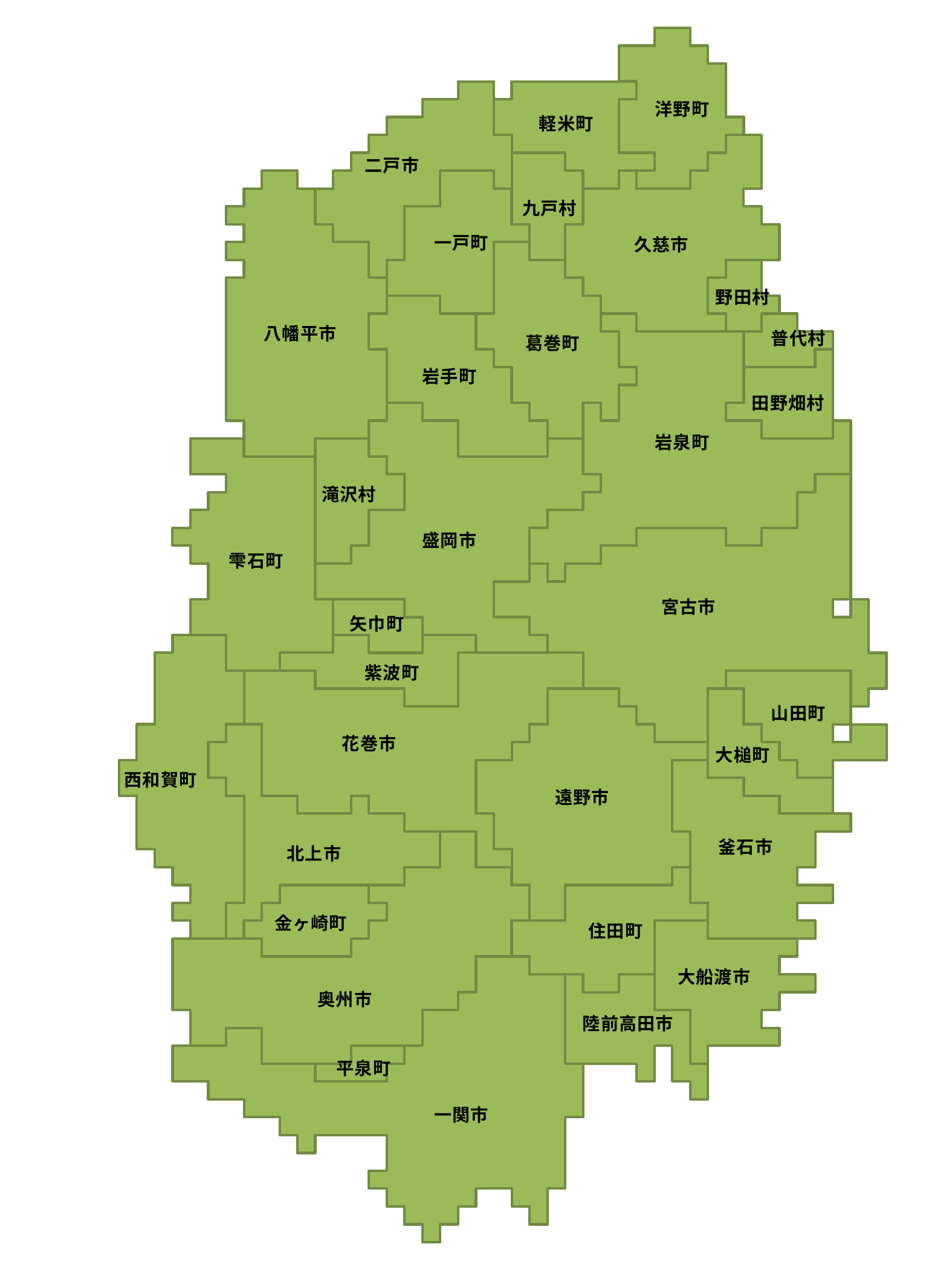

洋野町
軽米町
二戸市
九戸村
一戸町
久慈市
野田村
八幡平市
普代村
葛巻町
岩手町
田野畑村
岩泉町
滝沢村
盛岡市
雫石町
宮古市
矢巾町
紫波町
山田町
花巻市
大槌町
西和賀町
遠野市
釜石市
北上市
金ヶ崎町
住田町
大船渡市
奥州市
陸前高田市
平泉町
一関市